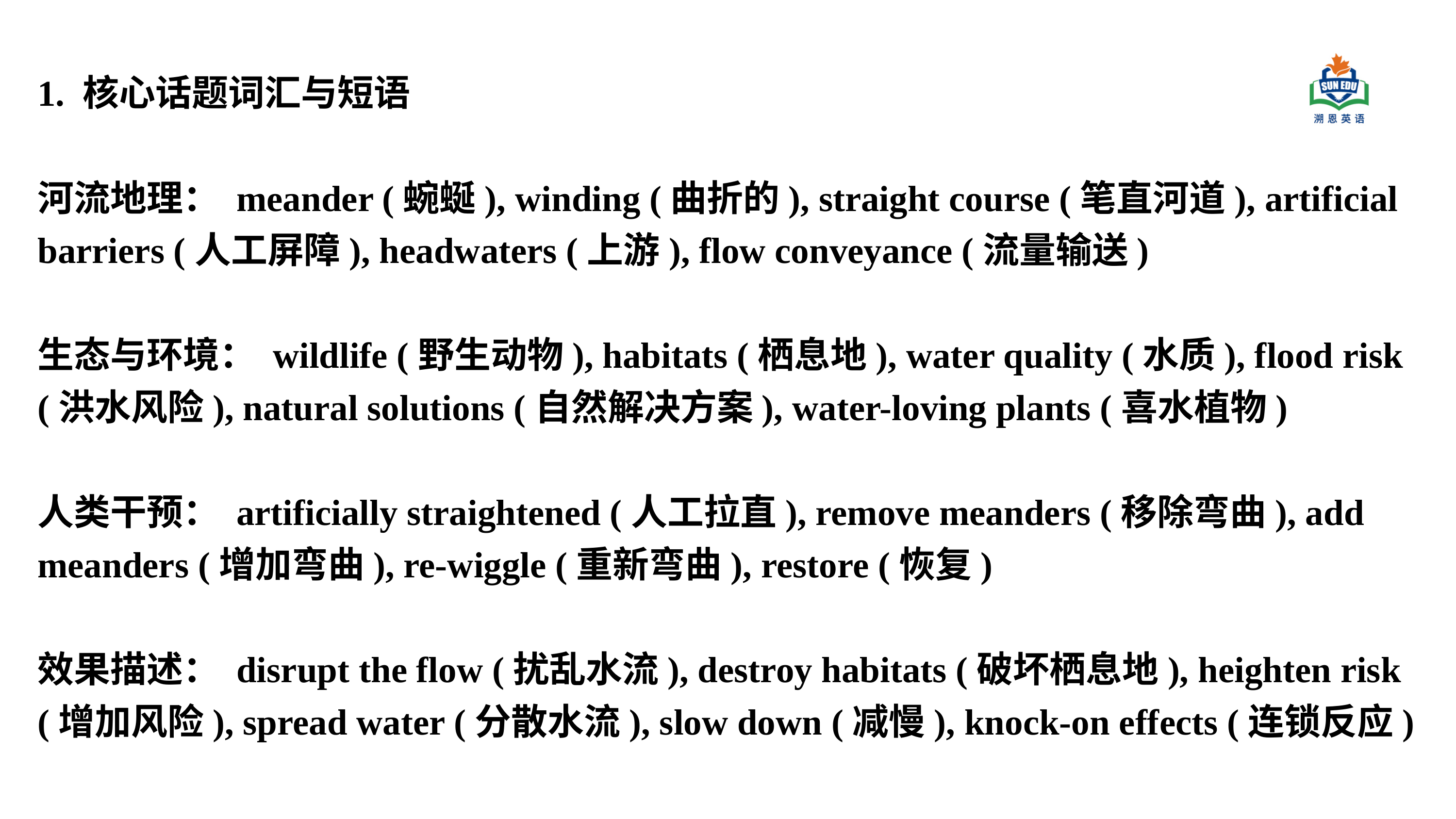

1. 核心话题词汇与短语

河流地理： meander (蜿蜒), winding (曲折的), straight course (笔直河道), artificial barriers (人工屏障), headwaters (上游), flow conveyance (流量输送)

生态与环境： wildlife (野生动物), habitats (栖息地), water quality (水质), flood risk (洪水风险), natural solutions (自然解决方案), water-loving plants (喜水植物)

人类干预： artificially straightened (人工拉直), remove meanders (移除弯曲), add meanders (增加弯曲), re-wiggle (重新弯曲), restore (恢复)

效果描述： disrupt the flow (扰乱水流), destroy habitats (破坏栖息地), heighten risk (增加风险), spread water (分散水流), slow down (减慢), knock-on effects (连锁反应)